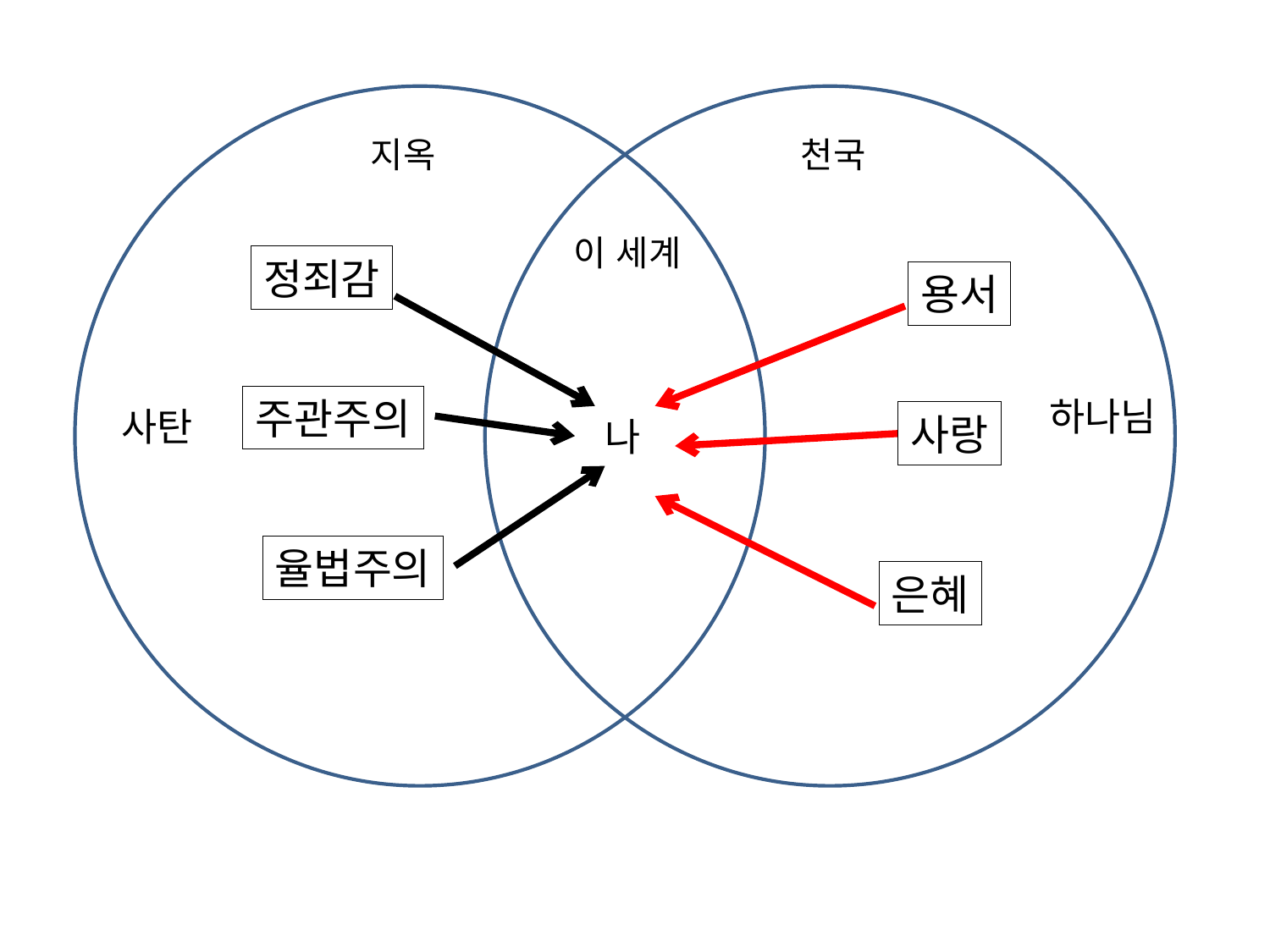

지옥
천국
이 세계
정죄감
용서
주관주의
하나님
사탄
사랑
나
율법주의
은혜